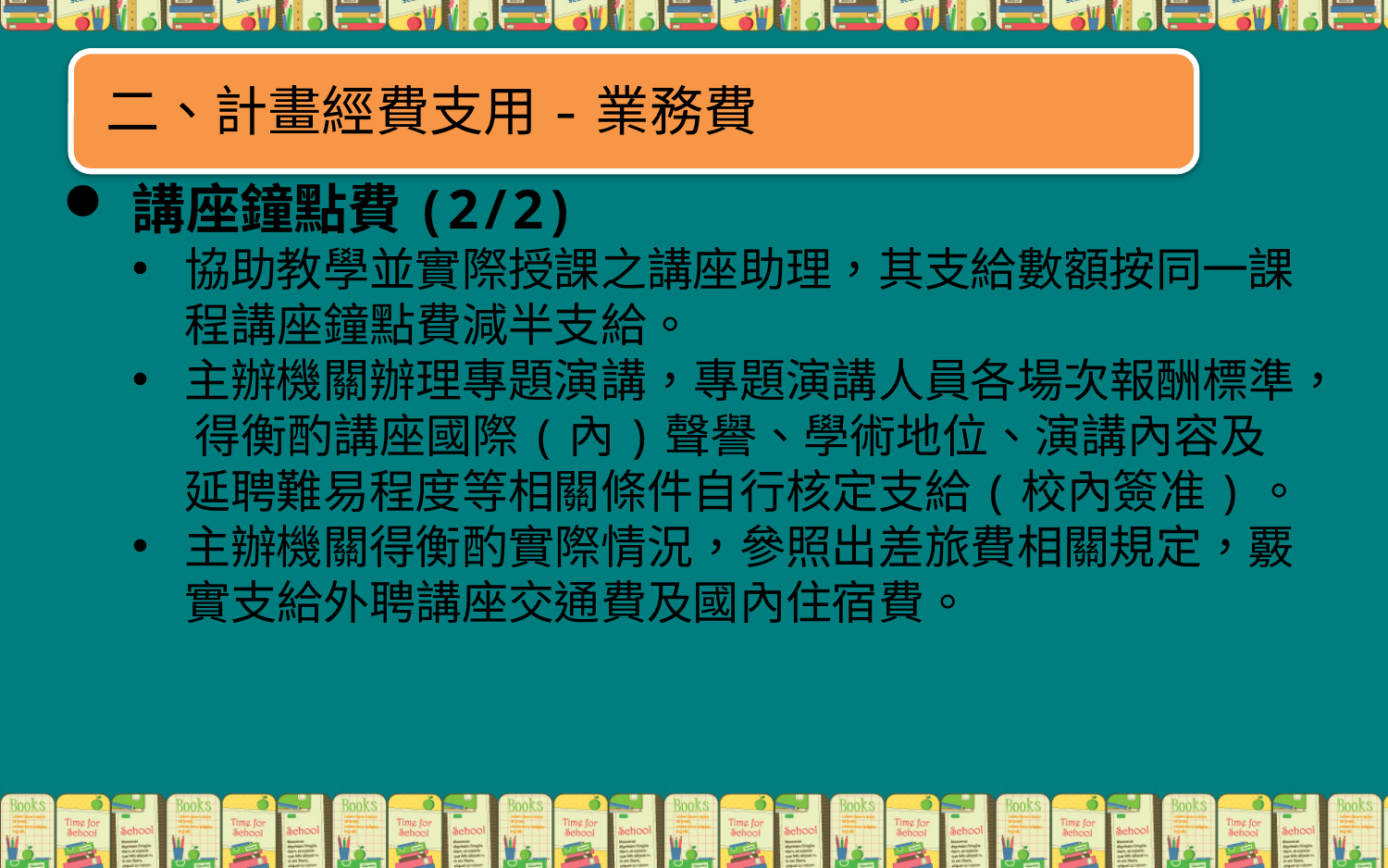

二、計畫經費支用-業務費
講座鐘點費(2/2)
協助教學並實際授課之講座助理，其支給數額按同一課程講座鐘點費減半支給。
主辦機關辦理專題演講，專題演講人員各場次報酬標準， 得衡酌講座國際(內)聲譽、學術地位、演講內容及延聘難易程度等相關條件自行核定支給(校內簽准)。
主辦機關得衡酌實際情況，參照出差旅費相關規定，覈實支給外聘講座交通費及國內住宿費。